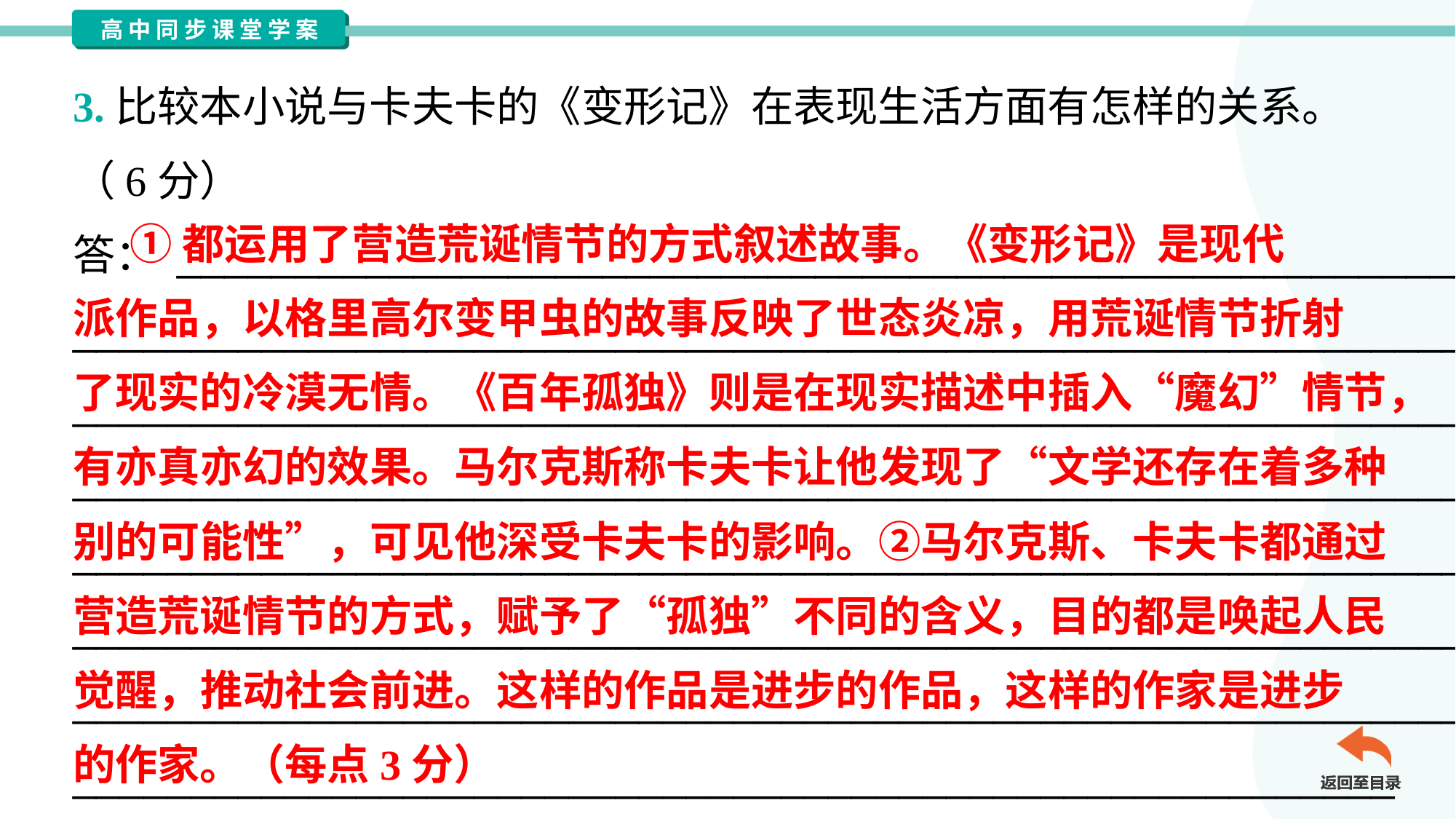

3.比较本小说与卡夫卡的《变形记》在表现生活方面有怎样的关系。
（6分）
答： ________________________________________________________
_____________________________________________________________
_____________________________________________________________
_____________________________________________________________
_____________________________________________________________
_____________________________________________________________
_____________________________________________________________
________________________________________________________
      ①都运用了营造荒诞情节的方式叙述故事。《变形记》是现代
派作品，以格里高尔变甲虫的故事反映了世态炎凉，用荒诞情节折射
了现实的冷漠无情。《百年孤独》则是在现实描述中插入“魔幻”情节，
有亦真亦幻的效果。马尔克斯称卡夫卡让他发现了“文学还存在着多种
别的可能性”，可见他深受卡夫卡的影响。②马尔克斯、卡夫卡都通过
营造荒诞情节的方式，赋予了“孤独”不同的含义，目的都是唤起人民
觉醒，推动社会前进。这样的作品是进步的作品，这样的作家是进步
的作家。（每点3分）